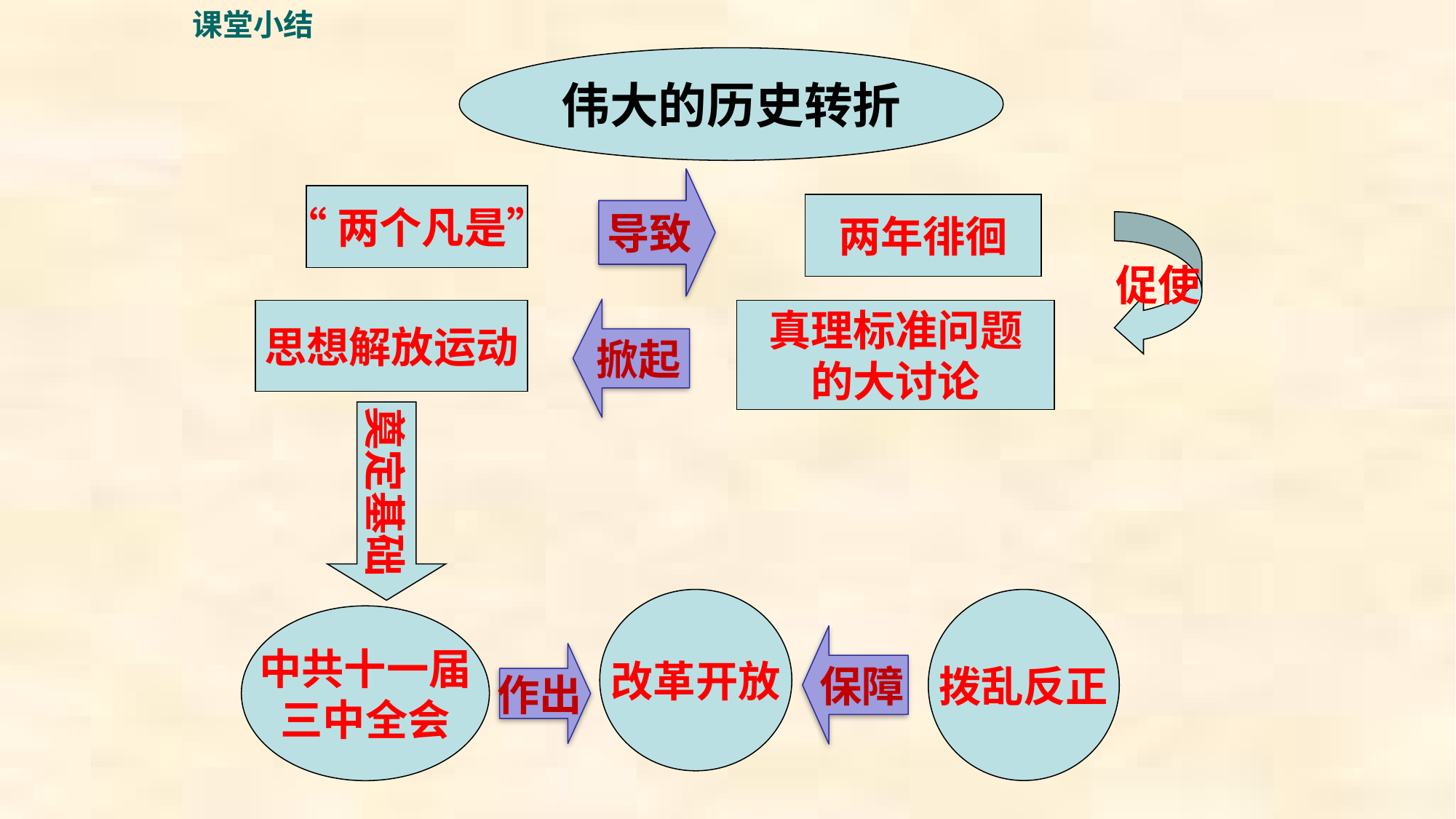

课堂小结
伟大的历史转折
导致
“两个凡是”
两年徘徊
促使
掀起
思想解放运动
真理标准问题
的大讨论
奠定基础
拨乱反正
改革开放
中共十一届
三中全会
保障
作出